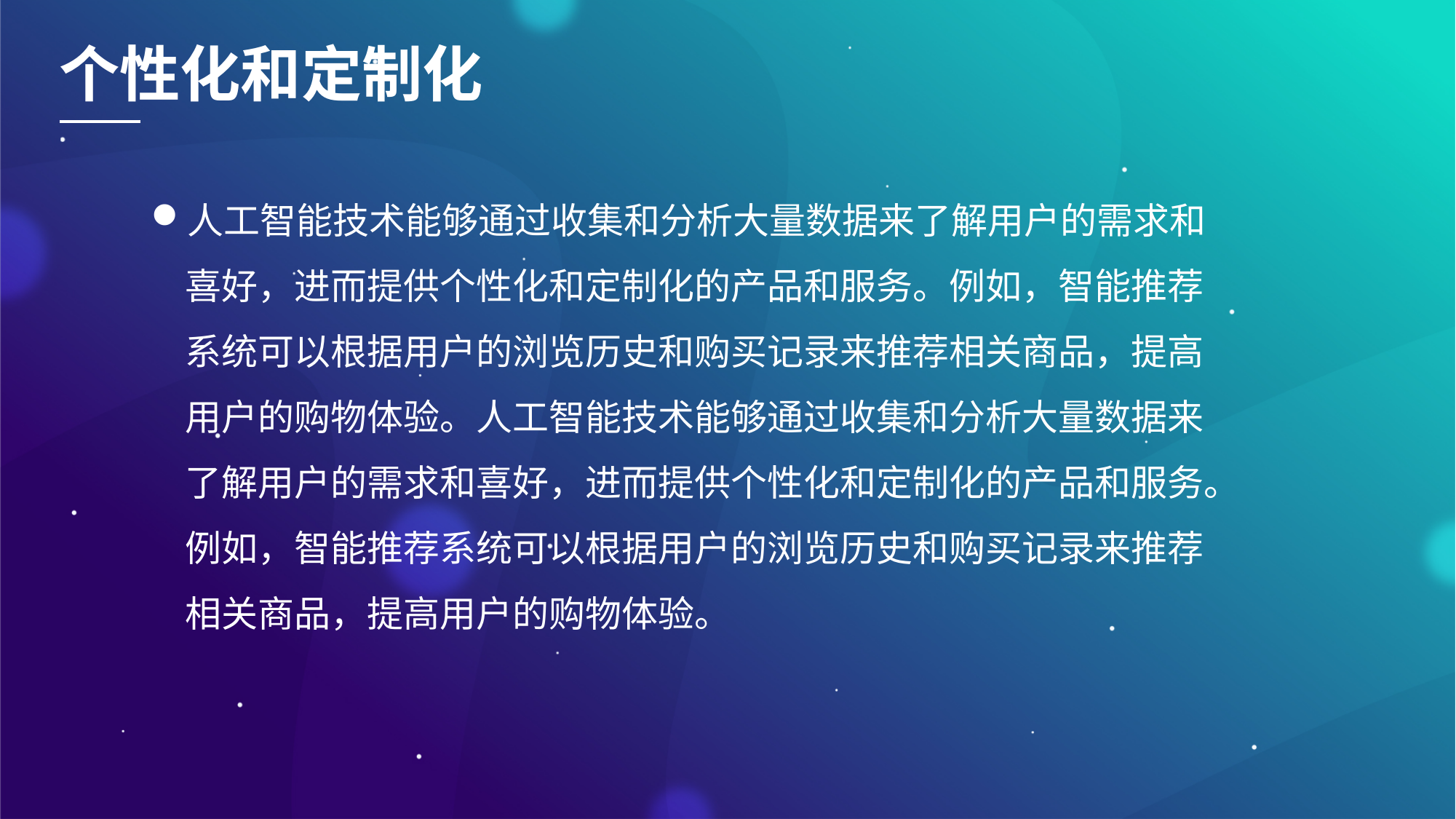

个性化和定制化
人工智能技术能够通过收集和分析大量数据来了解用户的需求和喜好，进而提供个性化和定制化的产品和服务。例如，智能推荐系统可以根据用户的浏览历史和购买记录来推荐相关商品，提高用户的购物体验。人工智能技术能够通过收集和分析大量数据来了解用户的需求和喜好，进而提供个性化和定制化的产品和服务。例如，智能推荐系统可以根据用户的浏览历史和购买记录来推荐相关商品，提高用户的购物体验。